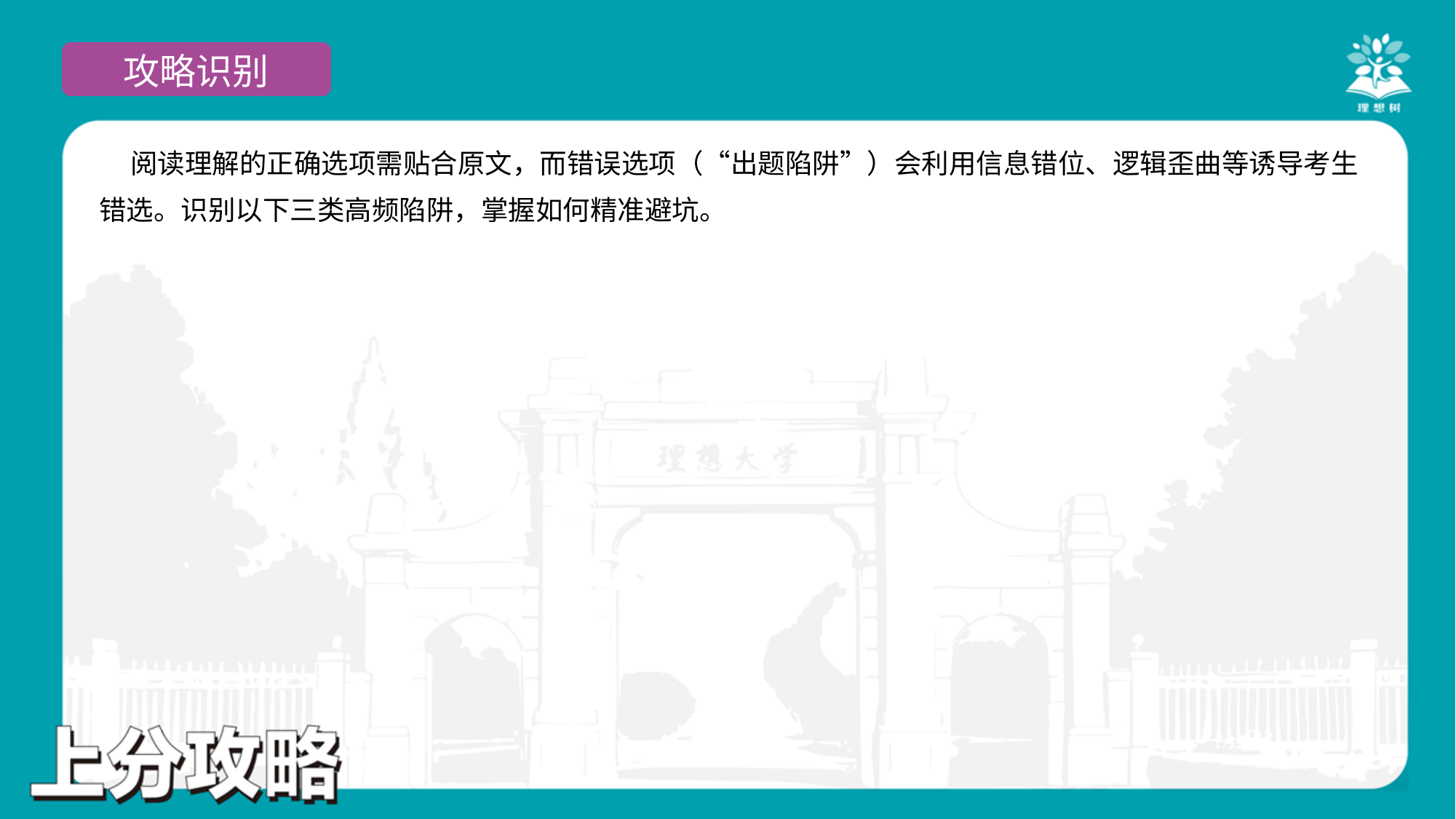

阅读理解的正确选项需贴合原文，而错误选项（“出题陷阱”）会利用信息错位、逻辑歪曲等诱导考生
错选。识别以下三类高频陷阱，掌握如何精准避坑。